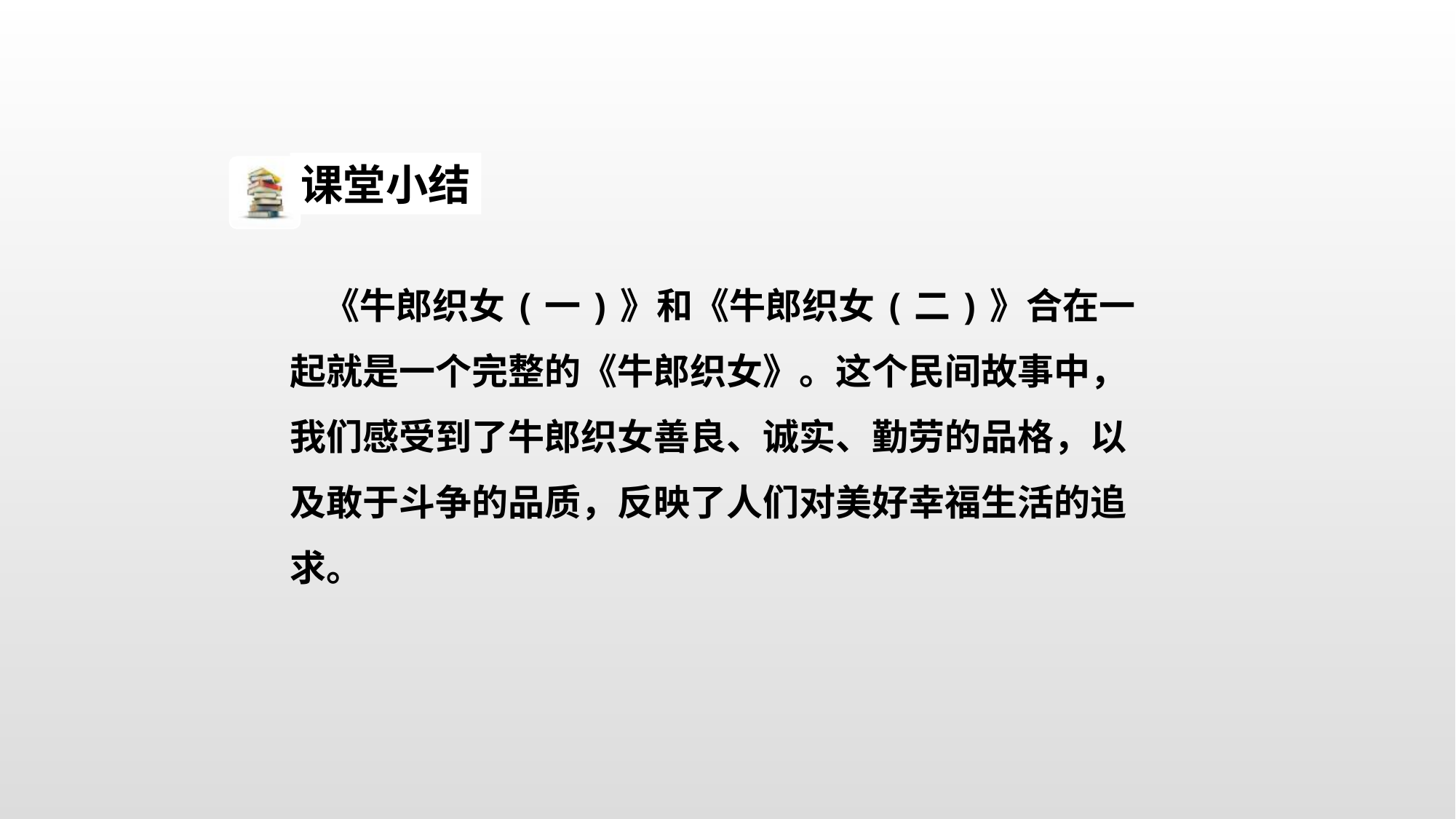

课堂小结

   《牛郎织女(一)》和《牛郎织女(二)》合在一起就是一个完整的《牛郎织女》。这个民间故事中，我们感受到了牛郎织女善良、诚实、勤劳的品格，以及敢于斗争的品质，反映了人们对美好幸福生活的追求。